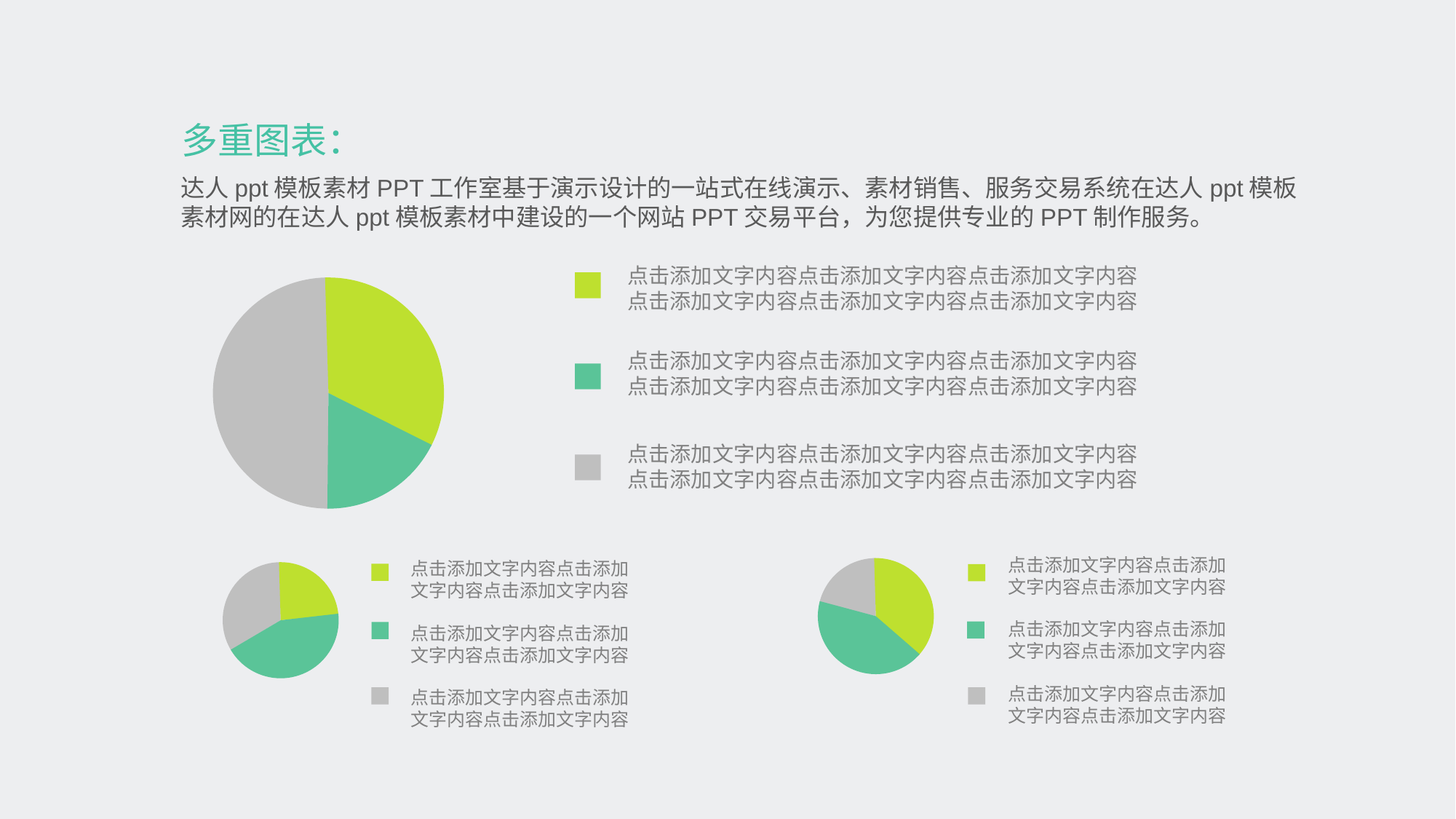

多重图表：
达人ppt模板素材PPT工作室基于演示设计的一站式在线演示、素材销售、服务交易系统在达人ppt模板素材网的在达人ppt模板素材中建设的一个网站PPT交易平台，为您提供专业的PPT制作服务。
点击添加文字内容点击添加文字内容点击添加文字内容
点击添加文字内容点击添加文字内容点击添加文字内容

点击添加文字内容点击添加文字内容点击添加文字内容
点击添加文字内容点击添加文字内容点击添加文字内容

点击添加文字内容点击添加文字内容点击添加文字内容
点击添加文字内容点击添加文字内容点击添加文字内容

点击添加文字内容点击添加文字内容点击添加文字内容
点击添加文字内容点击添加文字内容点击添加文字内容

点击添加文字内容点击添加文字内容点击添加文字内容
点击添加文字内容点击添加文字内容点击添加文字内容

点击添加文字内容点击添加文字内容点击添加文字内容
点击添加文字内容点击添加文字内容点击添加文字内容